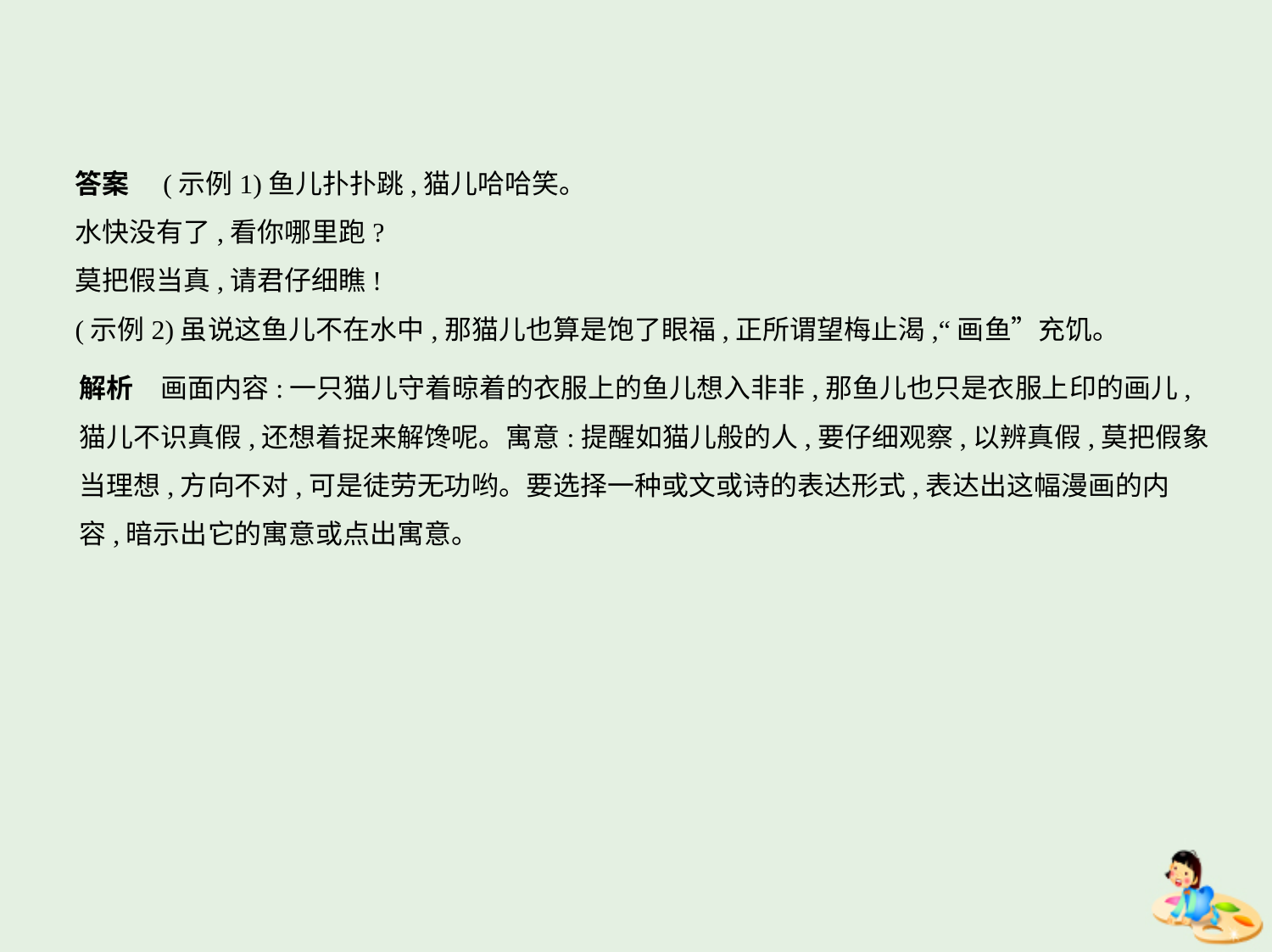

答案　(示例1)鱼儿扑扑跳,猫儿哈哈笑。
水快没有了,看你哪里跑?
莫把假当真,请君仔细瞧!
(示例2)虽说这鱼儿不在水中,那猫儿也算是饱了眼福,正所谓望梅止渴,“画鱼”充饥。
解析　画面内容:一只猫儿守着晾着的衣服上的鱼儿想入非非,那鱼儿也只是衣服上印的画儿,
猫儿不识真假,还想着捉来解馋呢。寓意:提醒如猫儿般的人,要仔细观察,以辨真假,莫把假象
当理想,方向不对,可是徒劳无功哟。要选择一种或文或诗的表达形式,表达出这幅漫画的内
容,暗示出它的寓意或点出寓意。